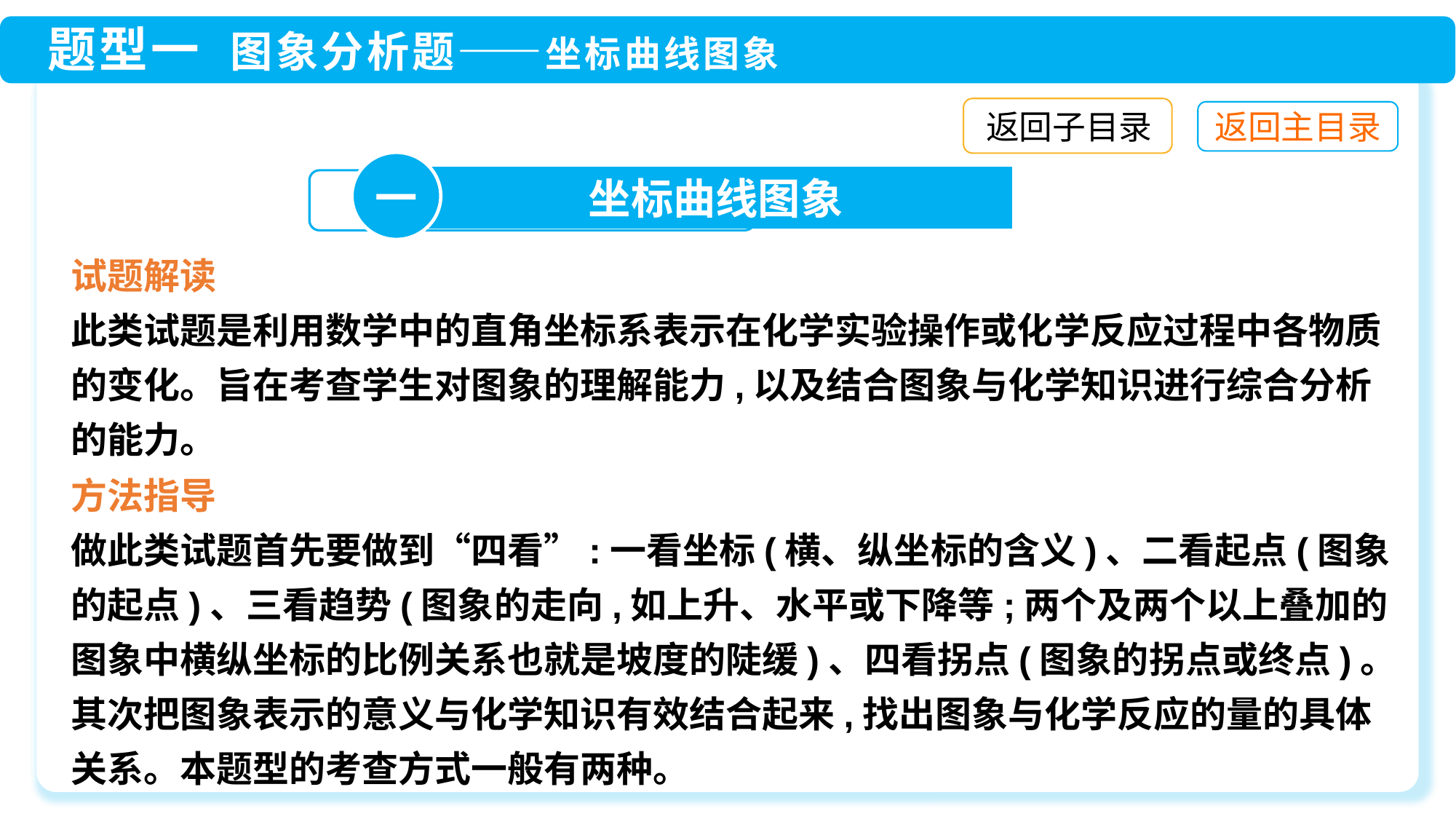

返回子目录
试题解读
此类试题是利用数学中的直角坐标系表示在化学实验操作或化学反应过程中各物质的变化。旨在考查学生对图象的理解能力,以及结合图象与化学知识进行综合分析的能力。
方法指导
做此类试题首先要做到“四看”:一看坐标(横、纵坐标的含义)、二看起点(图象的起点)、三看趋势(图象的走向,如上升、水平或下降等;两个及两个以上叠加的图象中横纵坐标的比例关系也就是坡度的陡缓)、四看拐点(图象的拐点或终点)。其次把图象表示的意义与化学知识有效结合起来,找出图象与化学反应的量的具体关系。本题型的考查方式一般有两种。